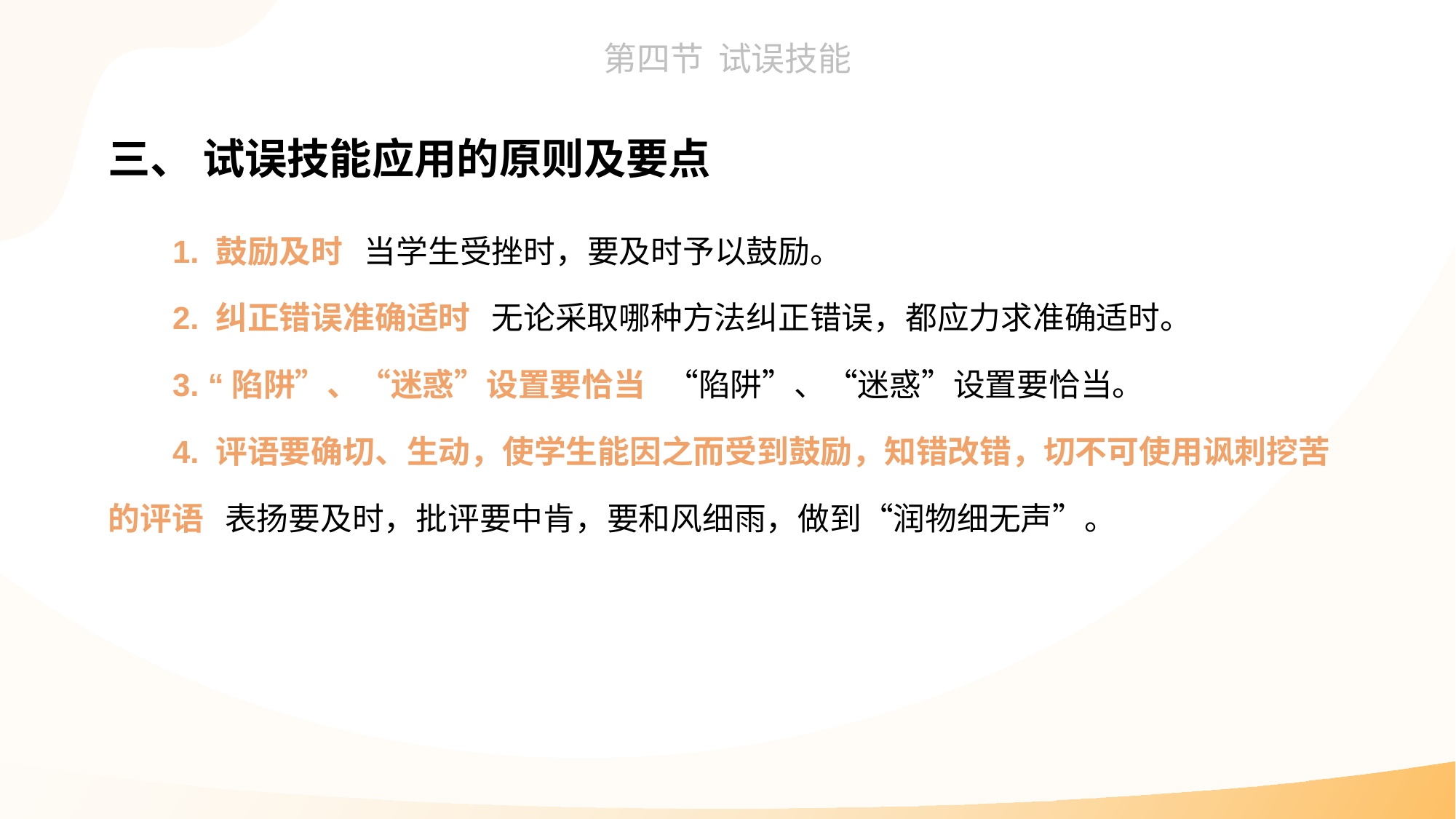

三、 试误技能应用的原则及要点
1. 鼓励及时   当学生受挫时，要及时予以鼓励。
2. 纠正错误准确适时   无论采取哪种方法纠正错误，都应力求准确适时。
3. “陷阱”、“迷惑”设置要恰当   “陷阱”、“迷惑”设置要恰当。
4. 评语要确切、生动，使学生能因之而受到鼓励，知错改错，切不可使用讽刺挖苦的评语   表扬要及时，批评要中肯，要和风细雨，做到“润物细无声”。